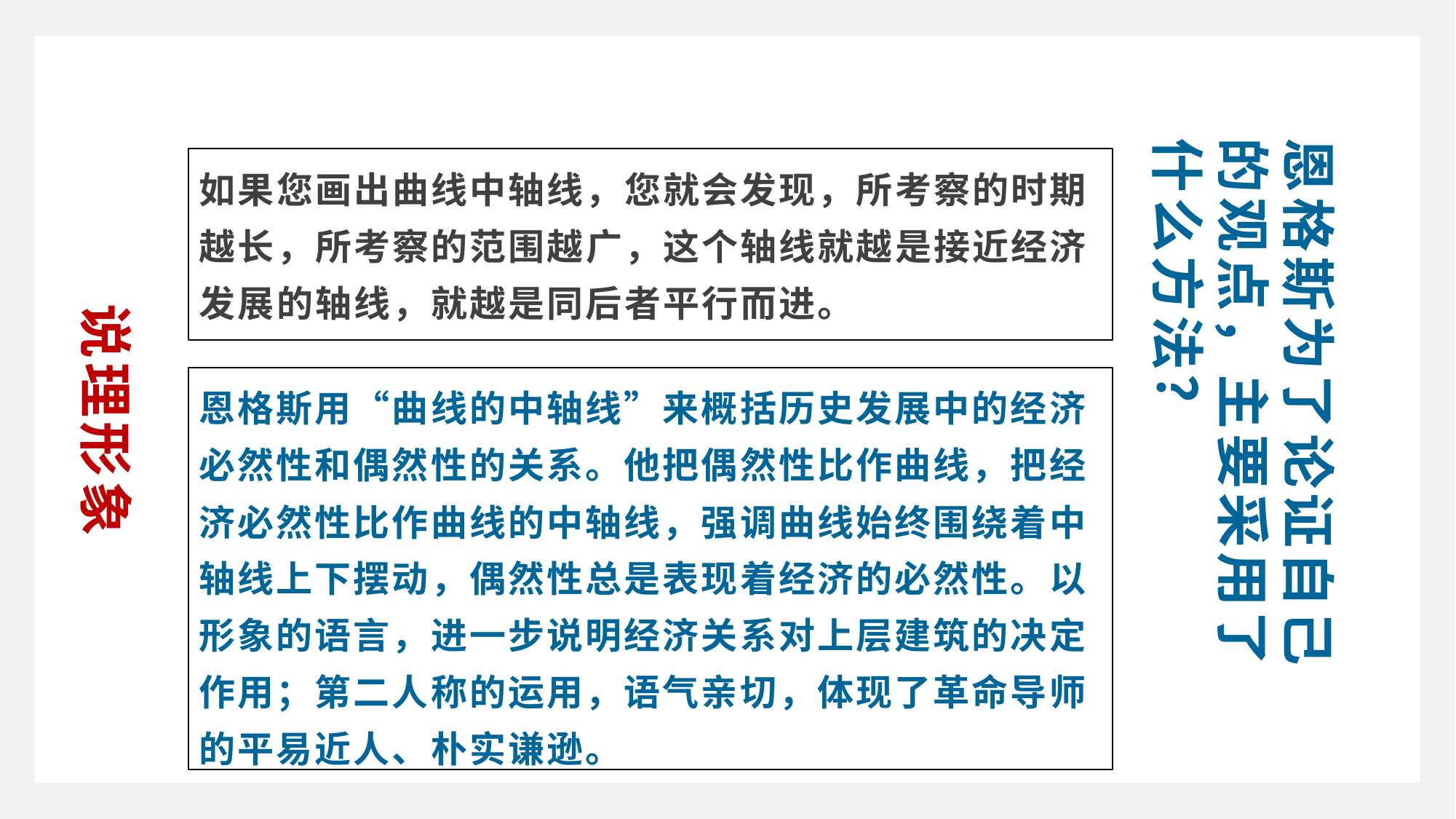

恩格斯为了论证自己的观点，主要采用了什么方法？
如果您画出曲线中轴线，您就会发现，所考察的时期越长，所考察的范围越广，这个轴线就越是接近经济发展的轴线，就越是同后者平行而进。
说理形象
恩格斯用“曲线的中轴线”来概括历史发展中的经济必然性和偶然性的关系。他把偶然性比作曲线，把经济必然性比作曲线的中轴线，强调曲线始终围绕着中轴线上下摆动，偶然性总是表现着经济的必然性。以形象的语言，进一步说明经济关系对上层建筑的决定作用；第二人称的运用，语气亲切，体现了革命导师的平易近人、朴实谦逊。